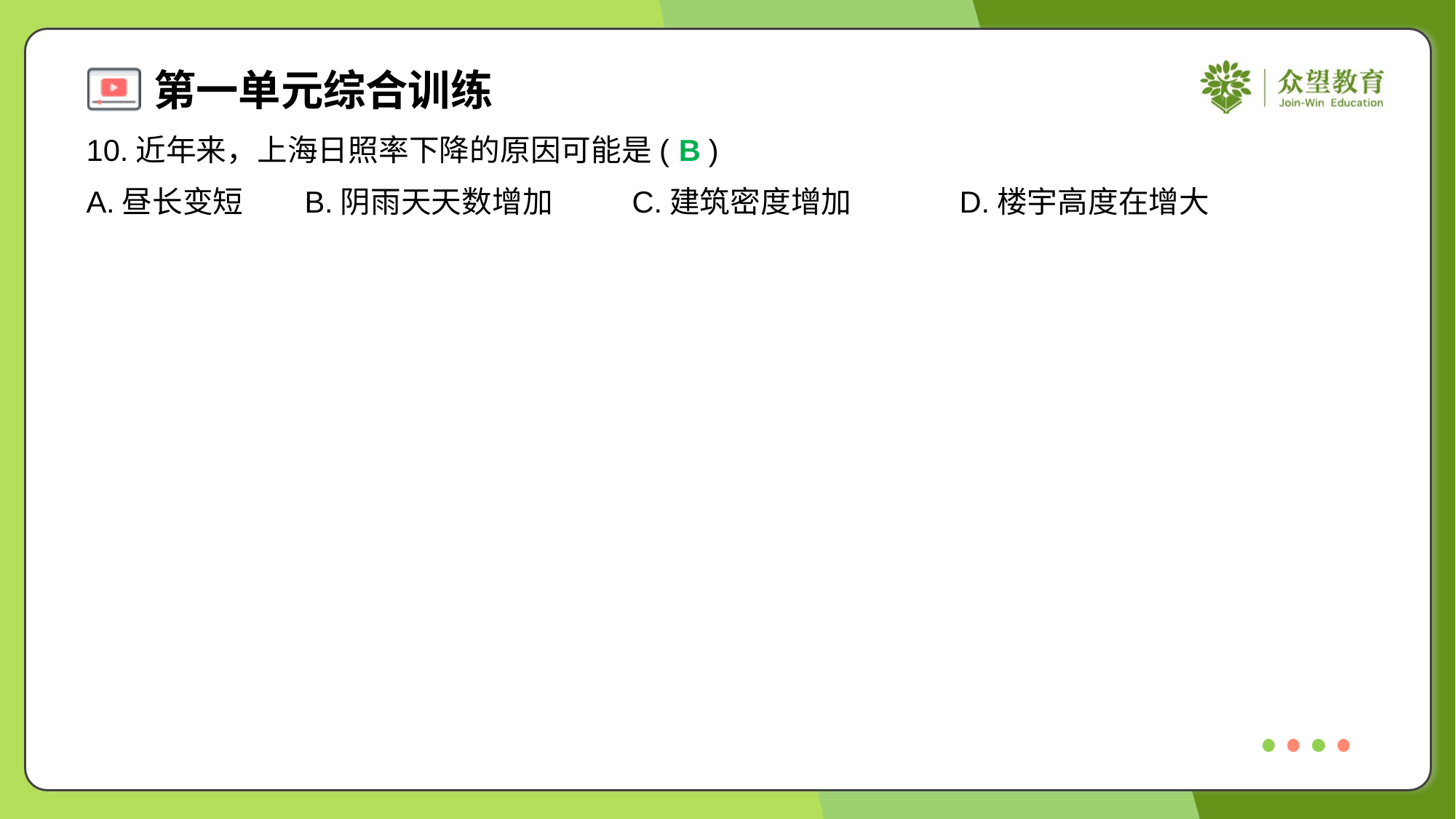

10.近年来，上海日照率下降的原因可能是(     )
B
A.昼长变短	B.阴雨天天数增加	C.建筑密度增加	D.楼宇高度在增大